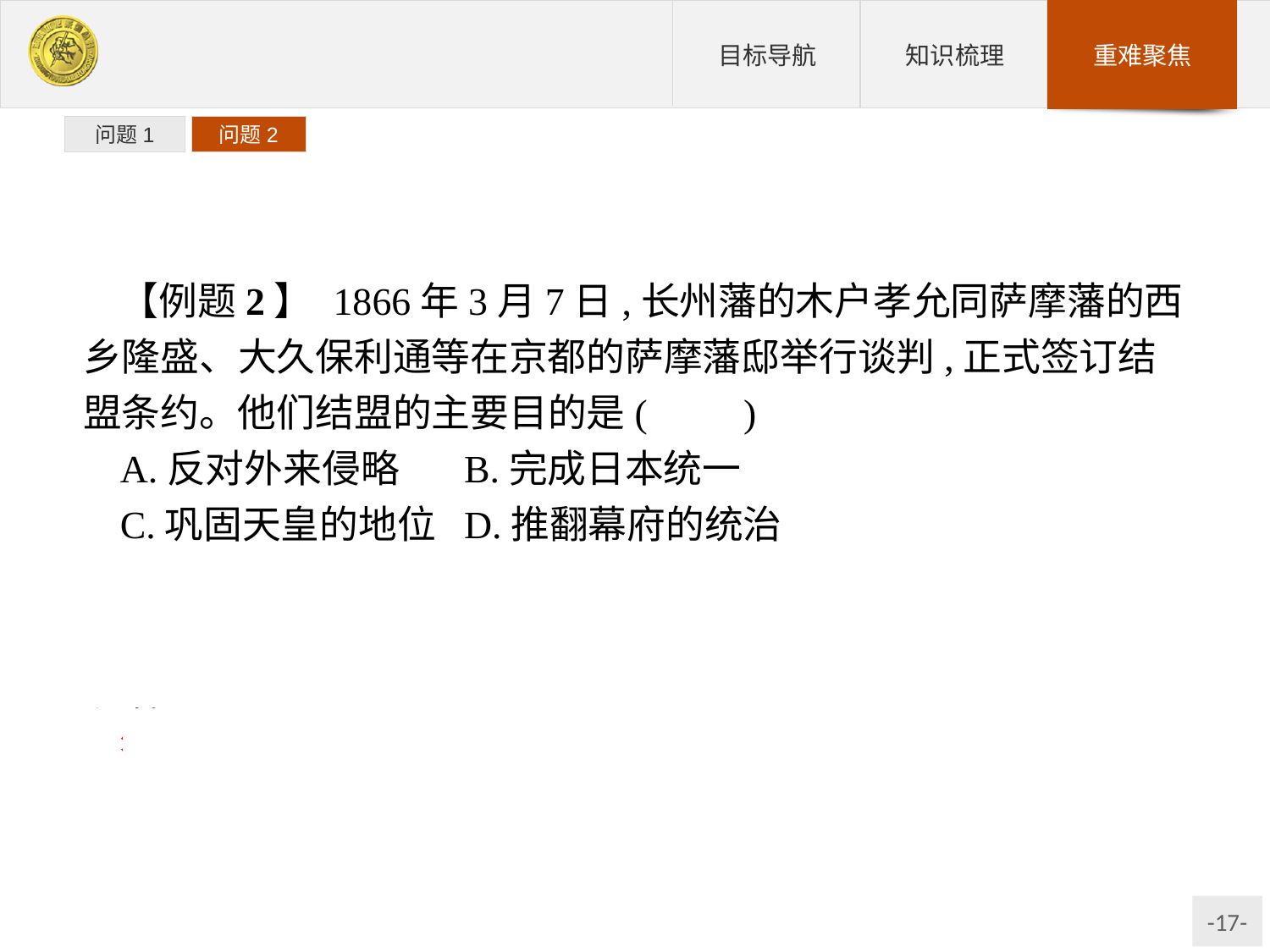

问题1
问题2
【例题2】 1866年3月7日,长州藩的木户孝允同萨摩藩的西乡隆盛、大久保利通等在京都的萨摩藩邸举行谈判,正式签订结盟条约。他们结盟的主要目的是(　　)
A.反对外来侵略	B.完成日本统一
C.巩固天皇的地位	D.推翻幕府的统治
解析:长州藩、萨摩藩都是倒幕派的主要力量,木户孝允等人都是倒幕派的著名领袖,由此可推断他们结盟的目的是推翻幕府的统治。
答案:D